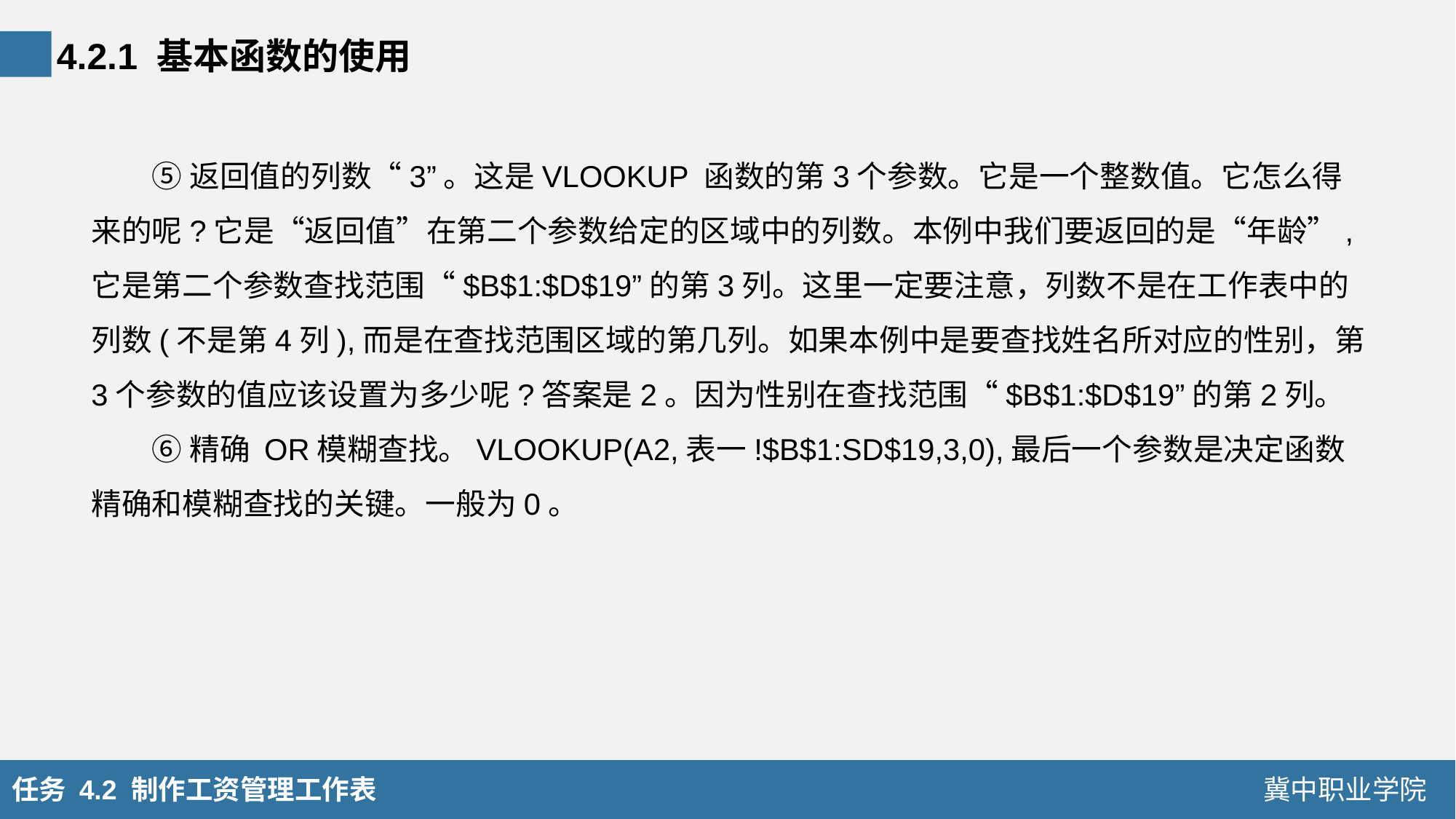

4.2.1 基本函数的使用
⑤返回值的列数“3”。这是VLOOKUP 函数的第3个参数。它是一个整数值。它怎么得来的呢?它是“返回值”在第二个参数给定的区域中的列数。本例中我们要返回的是“年龄”,它是第二个参数查找范围“$B$1:$D$19”的第3列。这里一定要注意，列数不是在工作表中的列数(不是第4列),而是在查找范围区域的第几列。如果本例中是要查找姓名所对应的性别，第3个参数的值应该设置为多少呢?答案是2。因为性别在查找范围“$B$1:$D$19”的第2列。
⑥精确 OR模糊查找。VLOOKUP(A2,表一!$B$1:SD$19,3,0),最后一个参数是决定函数精确和模糊查找的关键。一般为0。

任务 4.2 制作工资管理工作表
冀中职业学院